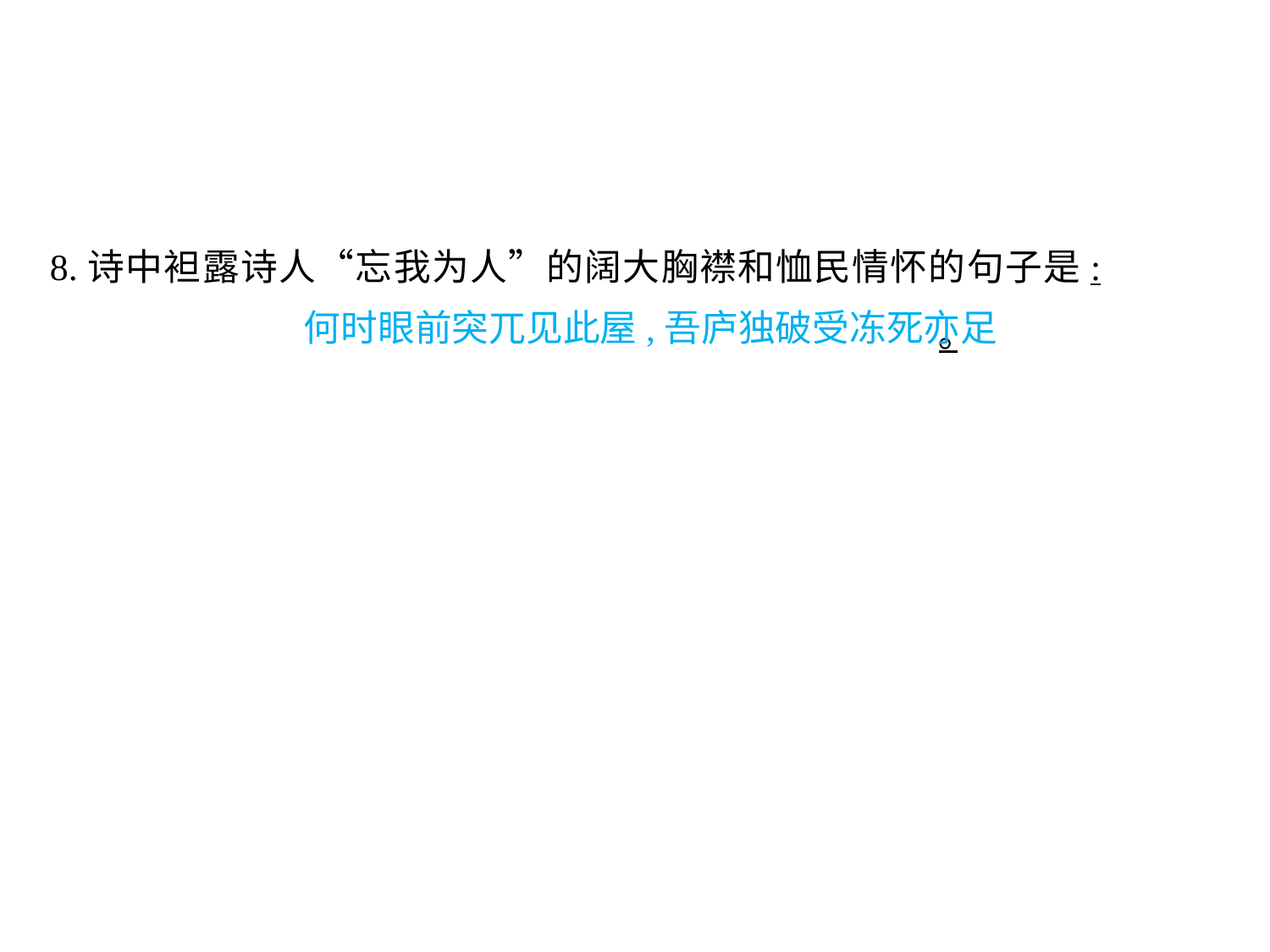

何时眼前突兀见此屋,吾庐独破受冻死亦足
8.诗中袒露诗人“忘我为人”的阔大胸襟和恤民情怀的句子是:								｡